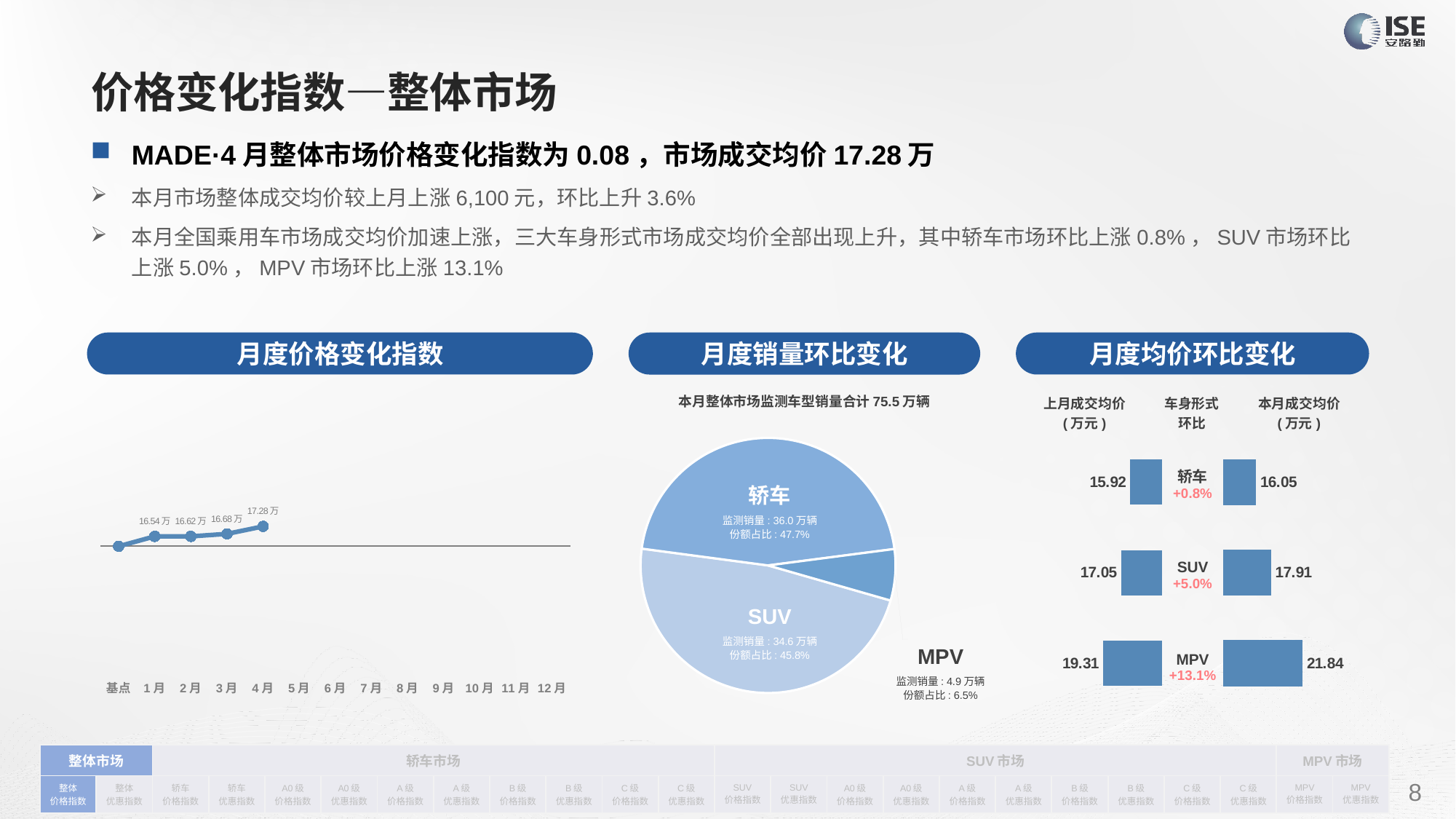

# 价格变化指数—整体市场
MADE·4月整体市场价格变化指数为0.08，市场成交均价17.28万
本月市场整体成交均价较上月上涨6,100元，环比上升3.6%
本月全国乘用车市场成交均价加速上涨，三大车身形式市场成交均价全部出现上升，其中轿车市场环比上涨0.8%，SUV市场环比上涨5.0%，MPV市场环比上涨13.1%
月度价格变化指数

月度均价环比变化

月度销量环比变化

本月整体市场监测车型销量合计75.5万辆

### Chart

| Category | Y2022 |
|---|---|
| 基点 | 0.0 |
| 1月 | 0.04 |
| 2月 | 0.04 |
| 3月 | 0.05 |
| 4月 | 0.08 |
| 5月 | None |
| 6月 | None |
| 7月 | None |
| 8月 | None |
| 9月 | None |
| 10月 | None |
| 11月 | None |
| 12月 | None |
| 上月成交均价 (万元) | 车身形式 环比 | 本月成交均价 (万元) |
| --- | --- | --- |

### Chart

| Category | 车身市场 |
|---|---|
| 轿车 | 359740.0 |
| SUV | 345868.0 |
| MPV | 49129.0 |
| 轿车 +0.8% |
| --- |
| SUV +5.0% |
| MPV +13.1% |

### Chart

| Category | 成交均价 |
|---|---|
| 轿车 | 15.922774831181973 |
| SUV | 17.05451033346814 |
| MPV | 19.311771418500825 |

### Chart

| Category | 成交均价 |
|---|---|
| 轿车 | 16.05450976149442 |
| SUV | 17.914930527542314 |
| MPV | 21.84165527692401 |
轿车
监测销量: 36.0万辆
份额占比: 47.7%
SUV
监测销量: 34.6万辆
份额占比: 45.8%
MPV
监测销量: 4.9万辆
份额占比: 6.5%
| 整体市场 |  | 轿车市场 |  |  |  |  |  |  |  |  |  | SUV市场 |  |  |  |  |  |  |  |  |  | MPV市场 |  |
| --- | --- | --- | --- | --- | --- | --- | --- | --- | --- | --- | --- | --- | --- | --- | --- | --- | --- | --- | --- | --- | --- | --- | --- |
| 整体 价格指数 | 整体 优惠指数 | 轿车 价格指数 | 轿车 优惠指数 | A0级 价格指数 | A0级 优惠指数 | A级 价格指数 | A级 优惠指数 | B级 价格指数 | B级 优惠指数 | C级 价格指数 | C级 优惠指数 | SUV 价格指数 | SUV 优惠指数 | A0级 价格指数 | A0级 优惠指数 | A级 价格指数 | A级 优惠指数 | B级 价格指数 | B级 优惠指数 | C级 价格指数 | C级 优惠指数 | MPV 价格指数 | MPV 优惠指数 |
请在插入菜单—页眉和页脚中修改此 文本
8